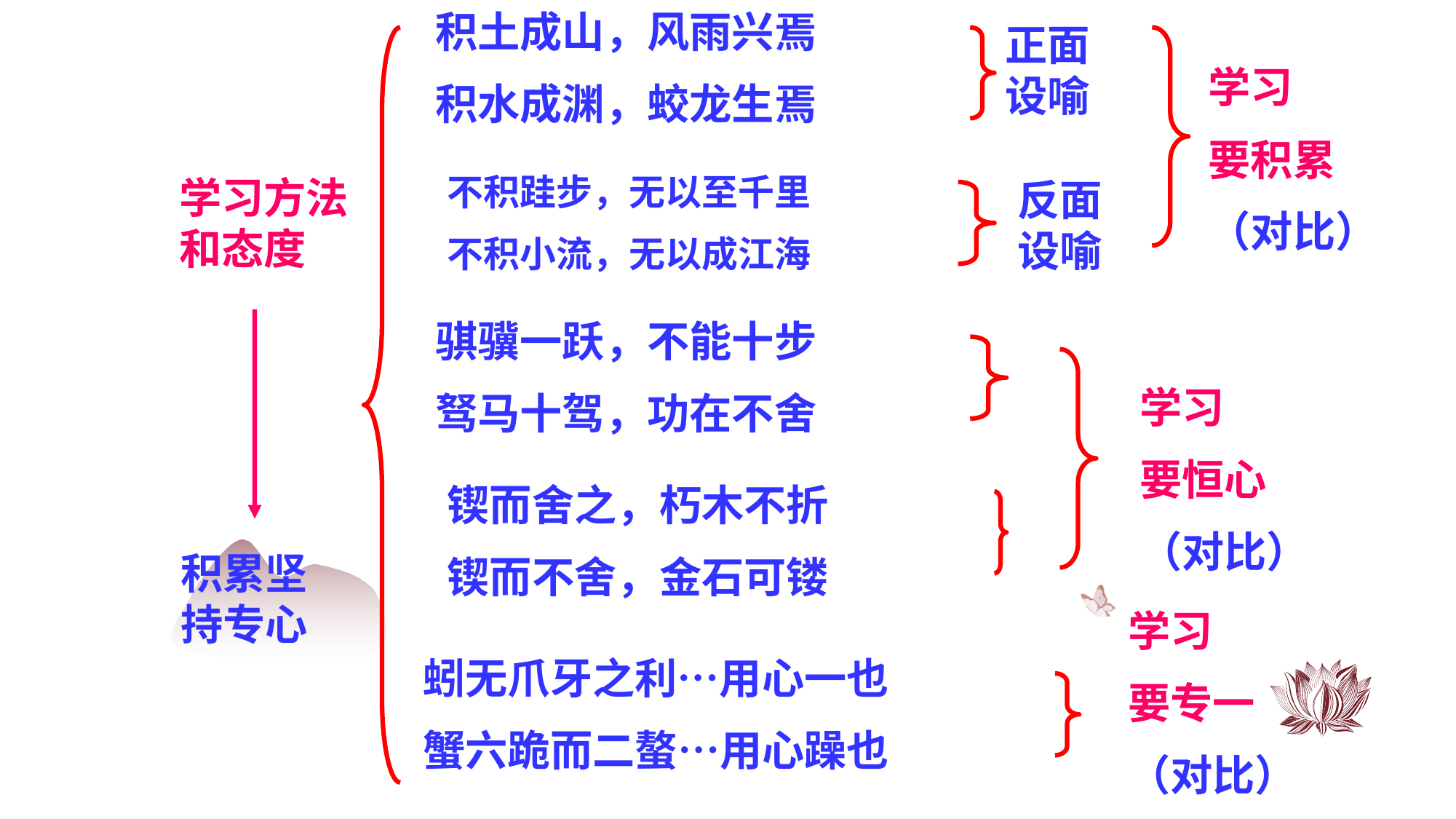

积土成山，风雨兴焉
积水成渊，蛟龙生焉

正面设喻

学习
要积累
（对比）

不积跬步，无以至千里
不积小流，无以成江海

学习方法和态度
反面设喻

骐骥一跃，不能十步
驽马十驾，功在不舍

学习
要恒心
（对比）
锲而舍之，朽木不折
锲而不舍，金石可镂

积累坚持专心
学习
要专一
（对比）
蚓无爪牙之利…用心一也
蟹六跪而二螯…用心躁也